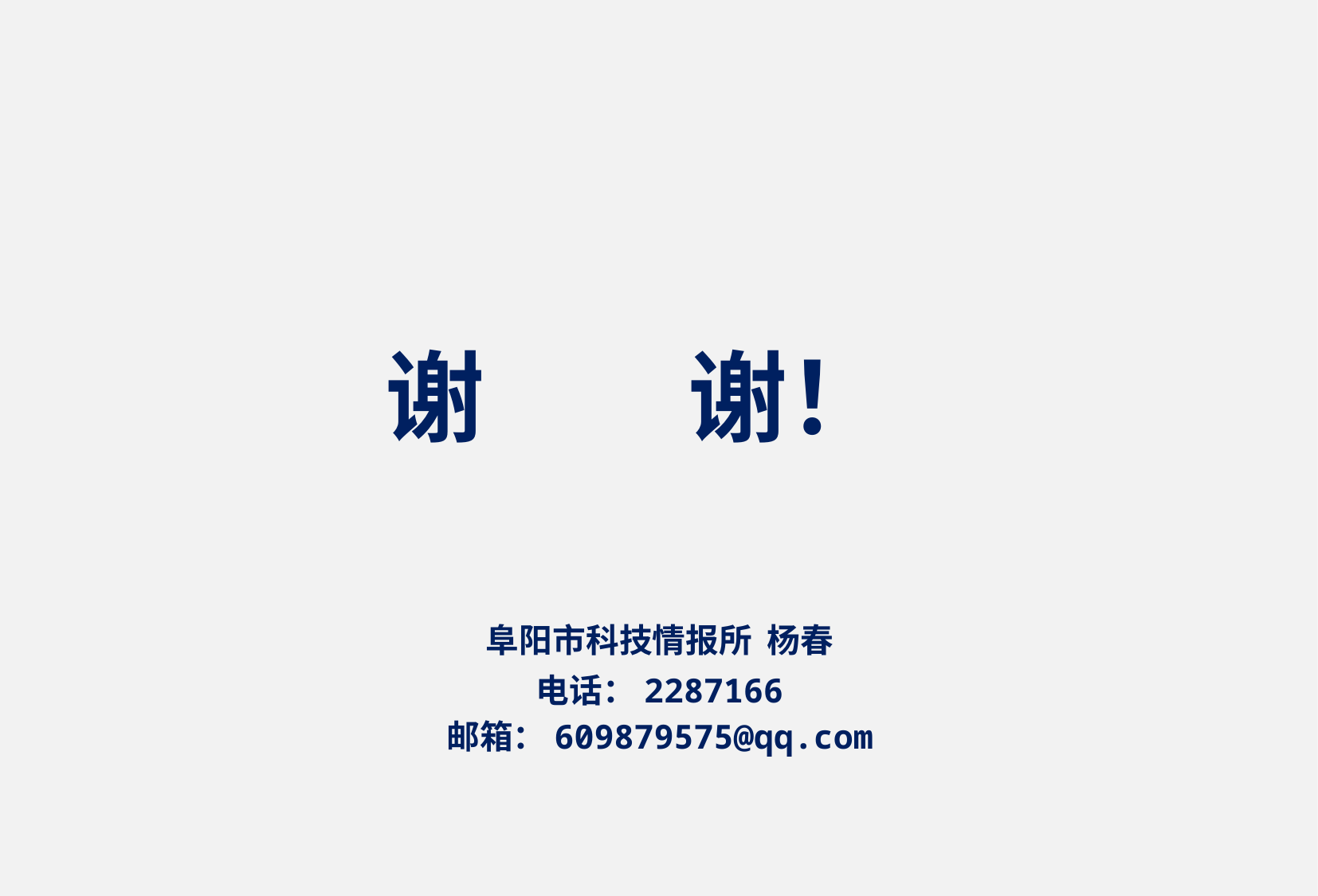

谢         谢！

   阜阳市科技情报所  杨春
     电话：2287166
     邮箱：609879575@qq.com
51